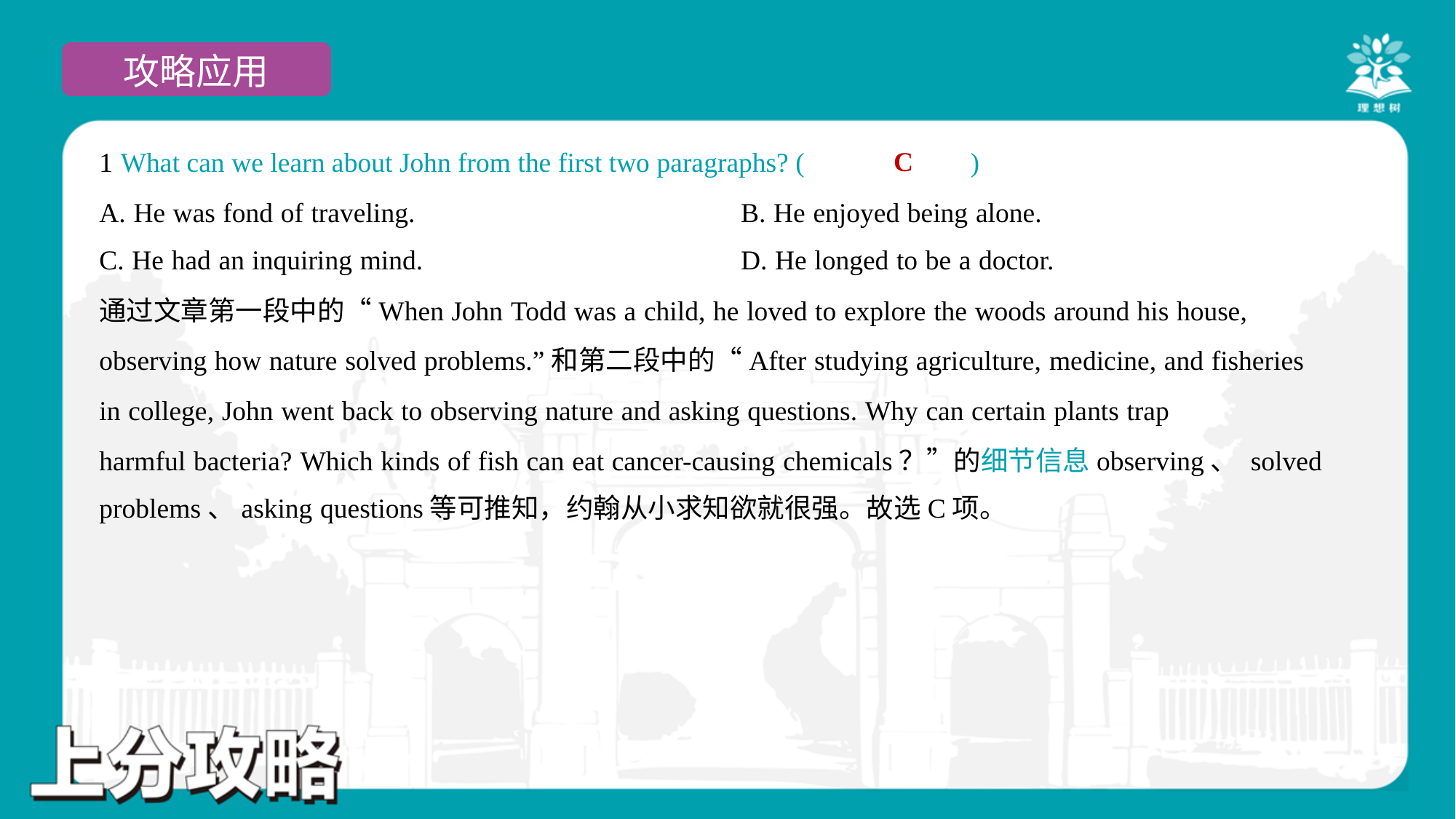

C
1 What can we learn about John from the first two paragraphs? (                        )
A. He was fond of traveling.	B. He enjoyed being alone.
C. He had an inquiring mind.	D. He longed to be a doctor.
通过文章第一段中的“When John Todd was a child, he loved to explore the woods around his house,
observing how nature solved problems.”和第二段中的“After studying agriculture, medicine, and fisheries
in college, John went back to observing nature and asking questions. Why can certain plants trap
harmful bacteria? Which kinds of fish can eat cancer-causing chemicals？”的细节信息observing、 solved
problems、asking questions等可推知，约翰从小求知欲就很强。故选C项。